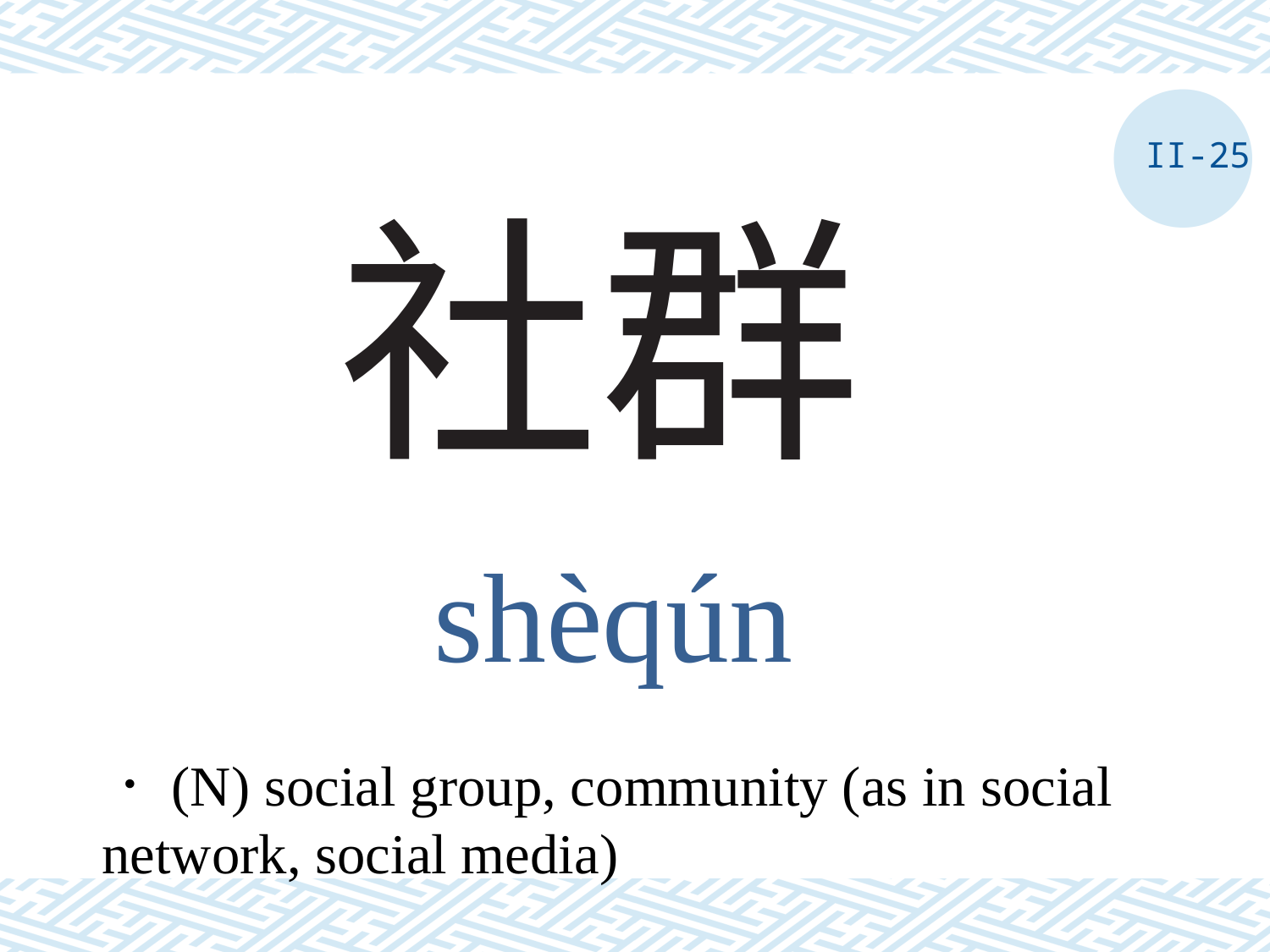

II-25

# 社群
shèqún
．(N) social group, community (as in social network, social media)